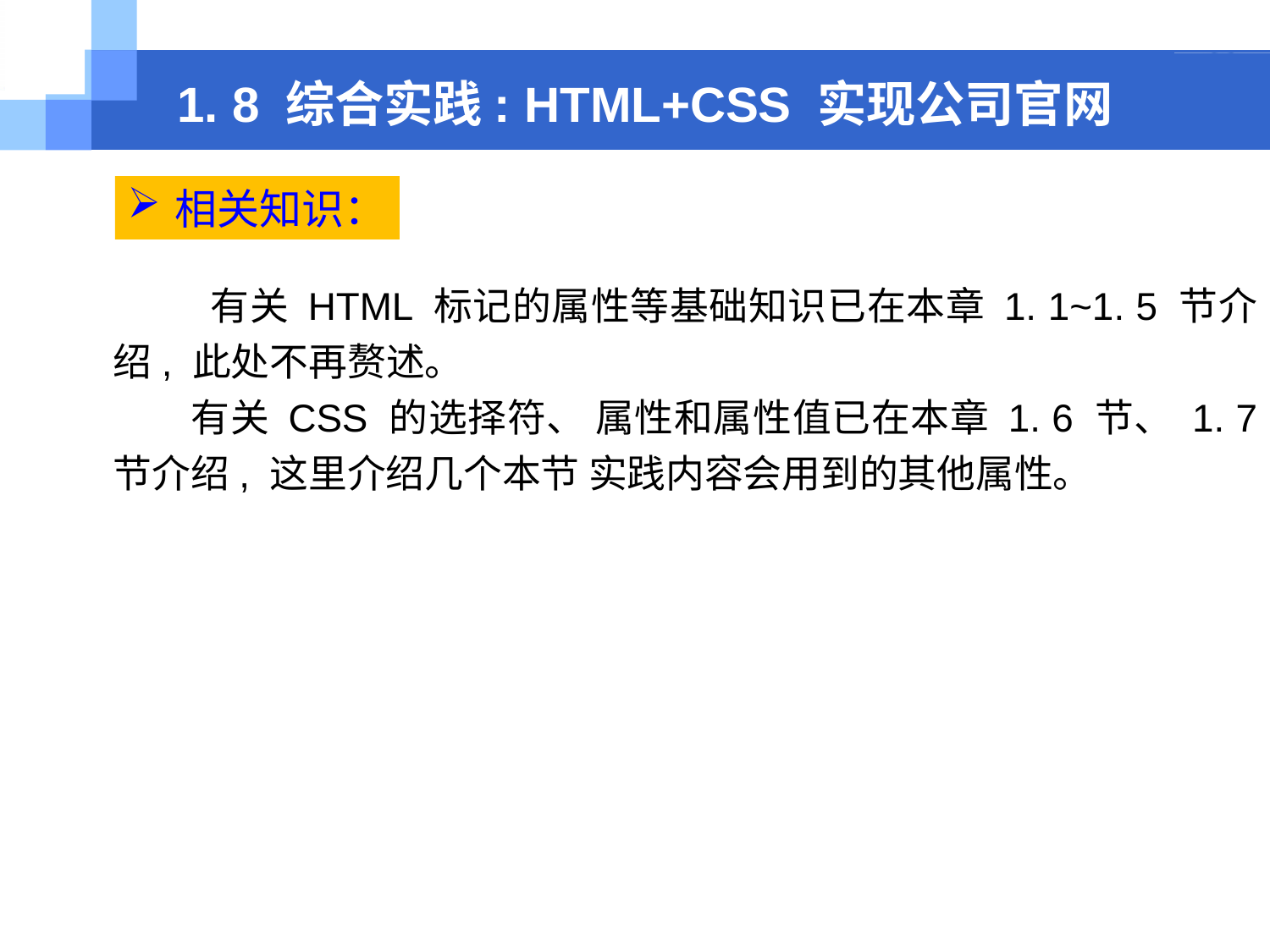

1. 8 综合实践: HTML+CSS 实现公司官网
相关知识：
 有关 HTML 标记的属性等基础知识已在本章 1. 1~1. 5 节介绍, 此处不再赘述。
有关 CSS 的选择符、 属性和属性值已在本章 1. 6 节、 1. 7 节介绍, 这里介绍几个本节 实践内容会用到的其他属性。